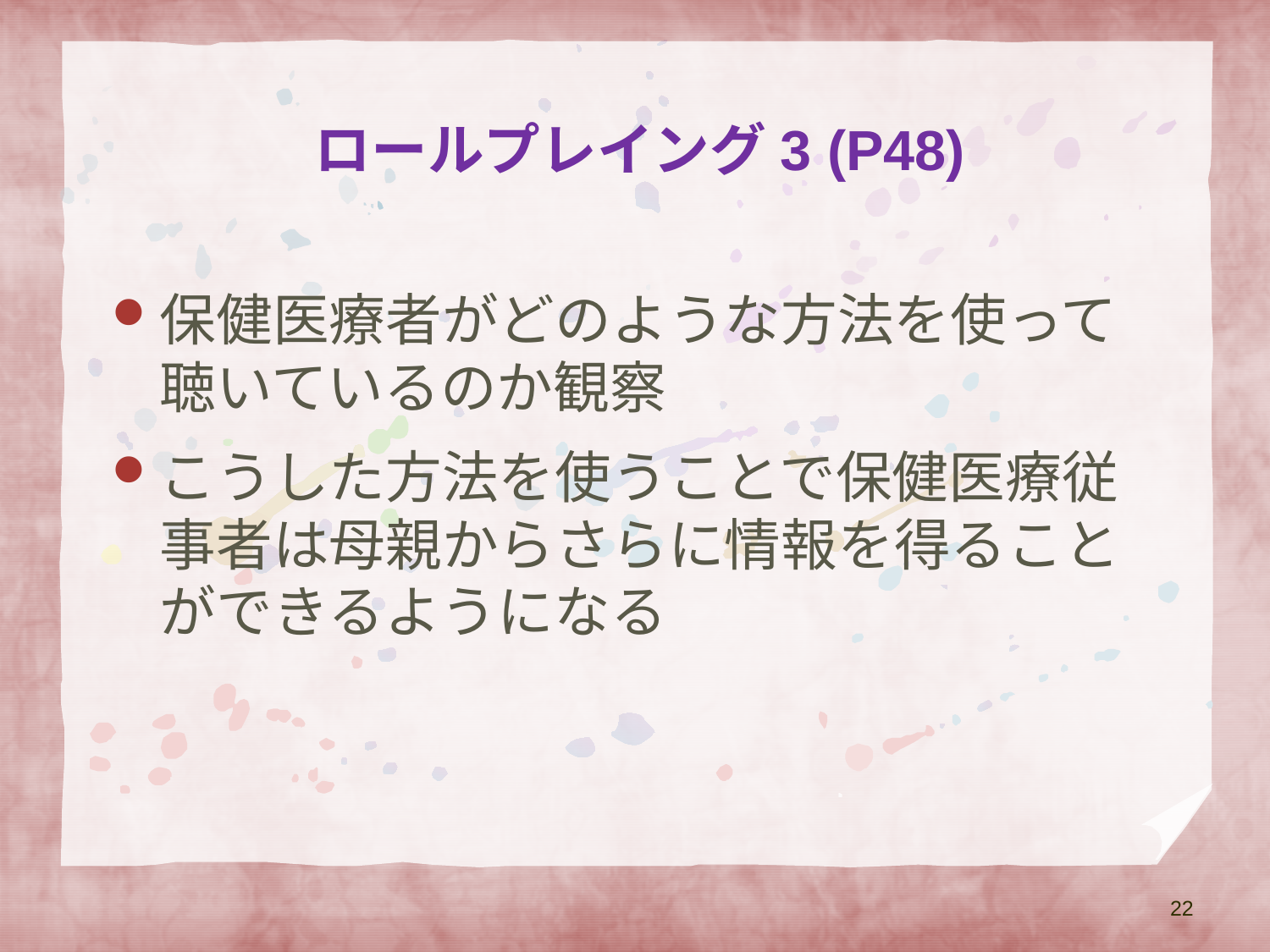

# ロールプレイング3 (P48)
保健医療者がどのような方法を使って聴いているのか観察
こうした方法を使うことで保健医療従事者は母親からさらに情報を得ることができるようになる
22